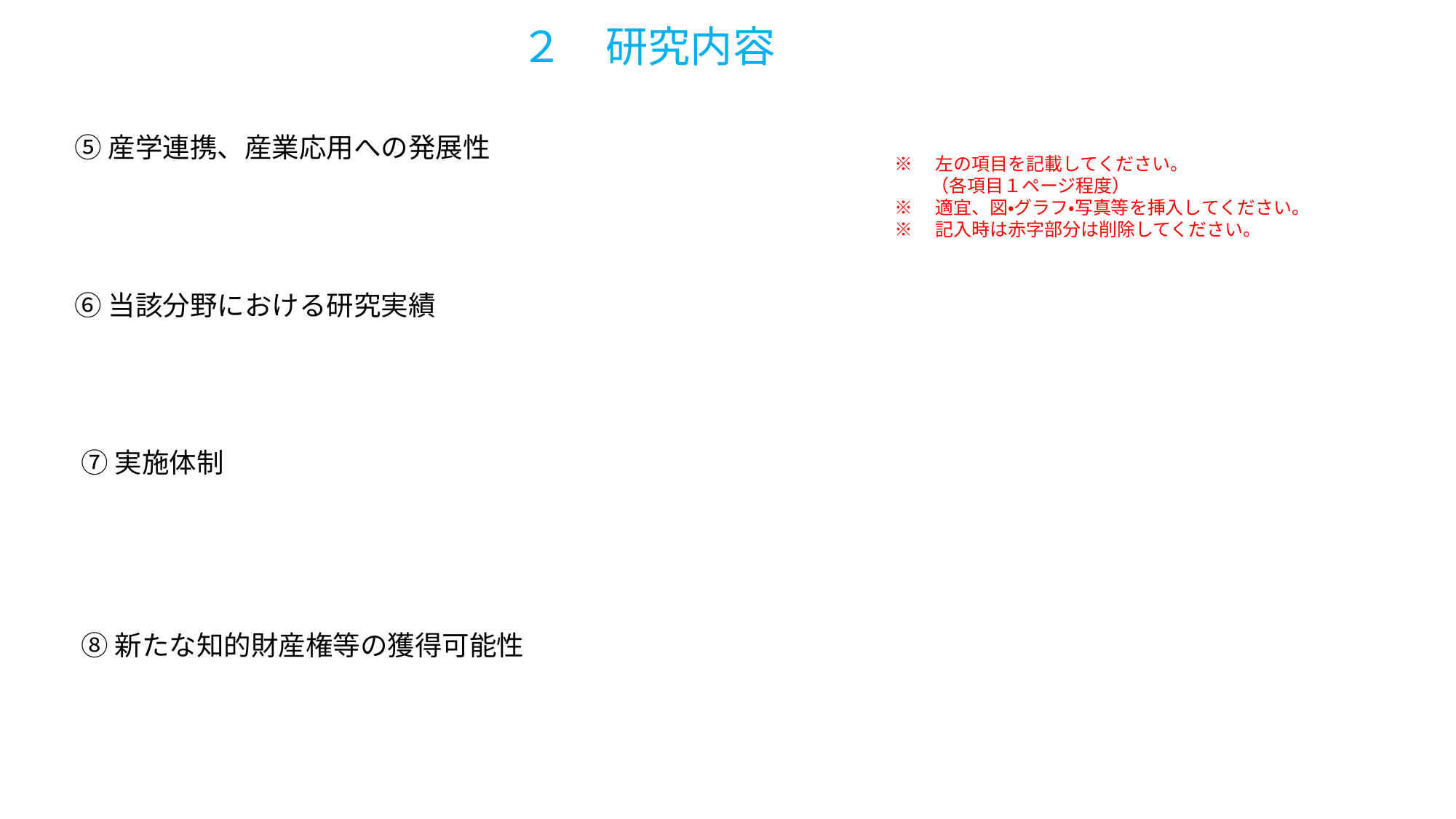

２　研究内容
⑤産学連携、産業応用への発展性
※　左の項目を記載してください。
　　（各項目１ページ程度）
※　適宜、図・グラフ・写真等を挿入してください。
※　記入時は赤字部分は削除してください。

⑥当該分野における研究実績
⑦実施体制
⑧新たな知的財産権等の獲得可能性